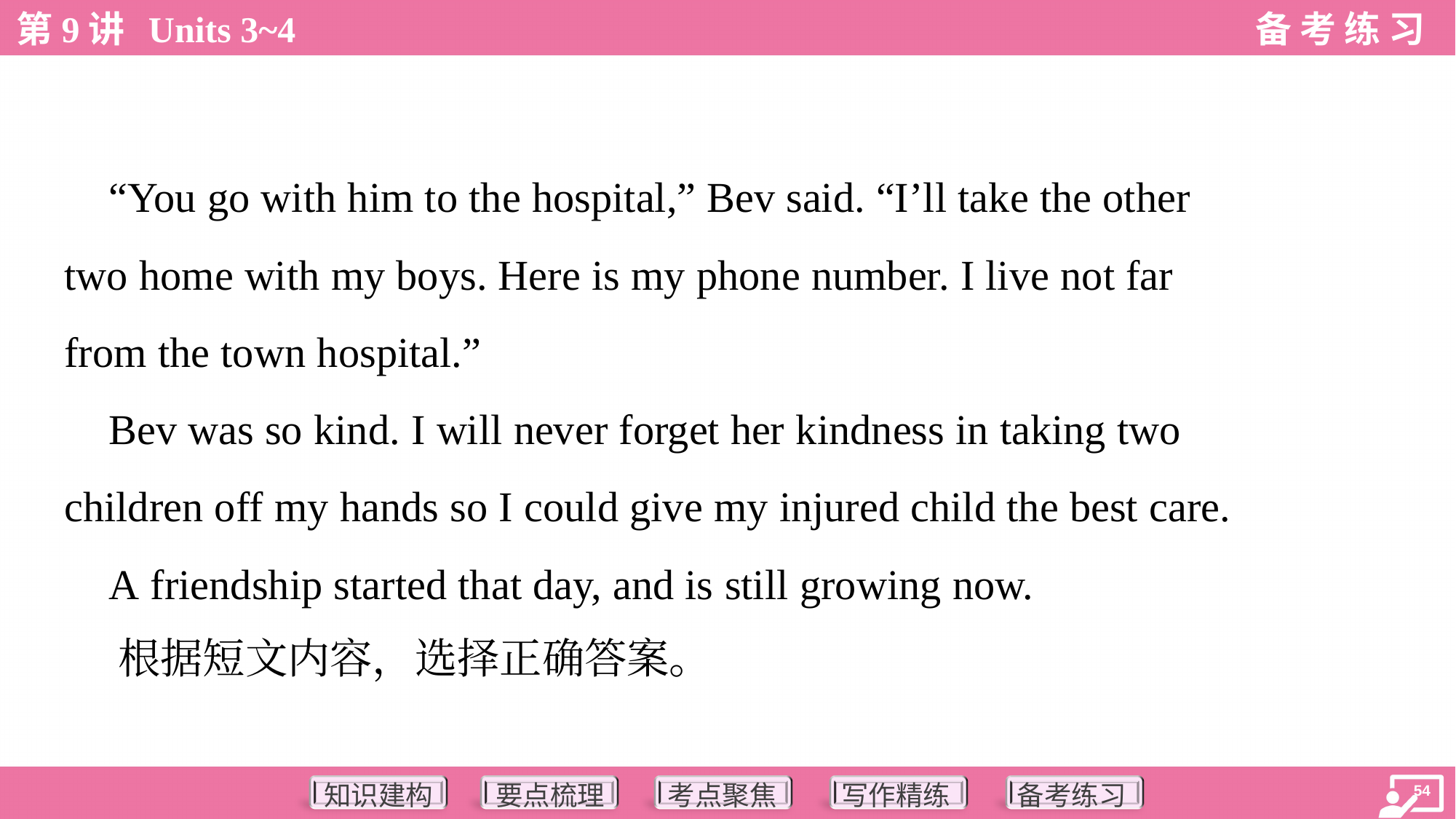

“You go with him to the hospital,” Bev said. “I’ll take the other
two home with my boys. Here is my phone number. I live not far
from the town hospital.”
    Bev was so kind. I will never forget her kindness in taking two
children off my hands so I could give my injured child the best care.
    A friendship started that day, and is still growing now.
    根据短文内容，选择正确答案。